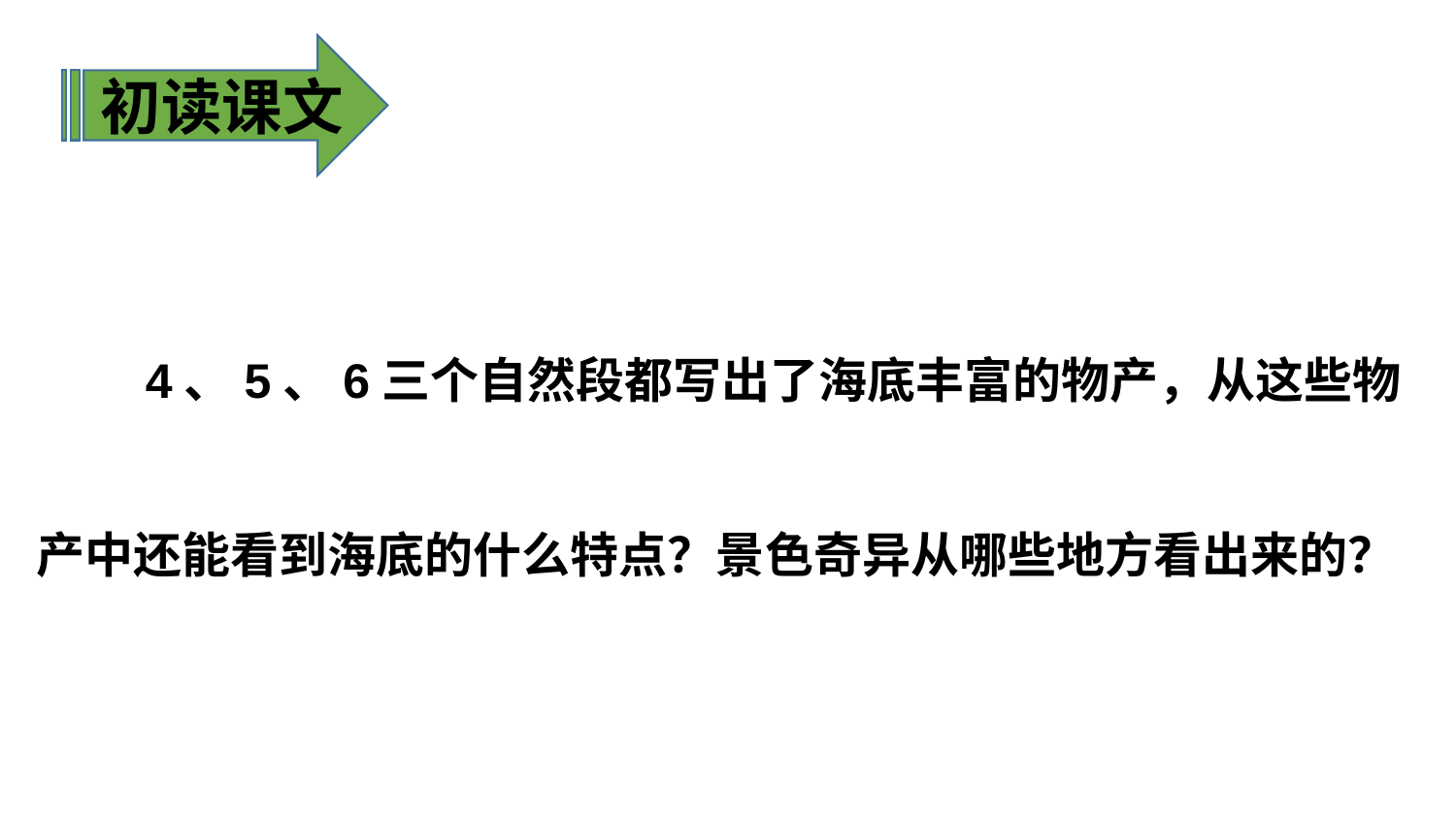

初读课文
        4、5、6三个自然段都写出了海底丰富的物产，从这些物产中还能看到海底的什么特点？景色奇异从哪些地方看出来的？